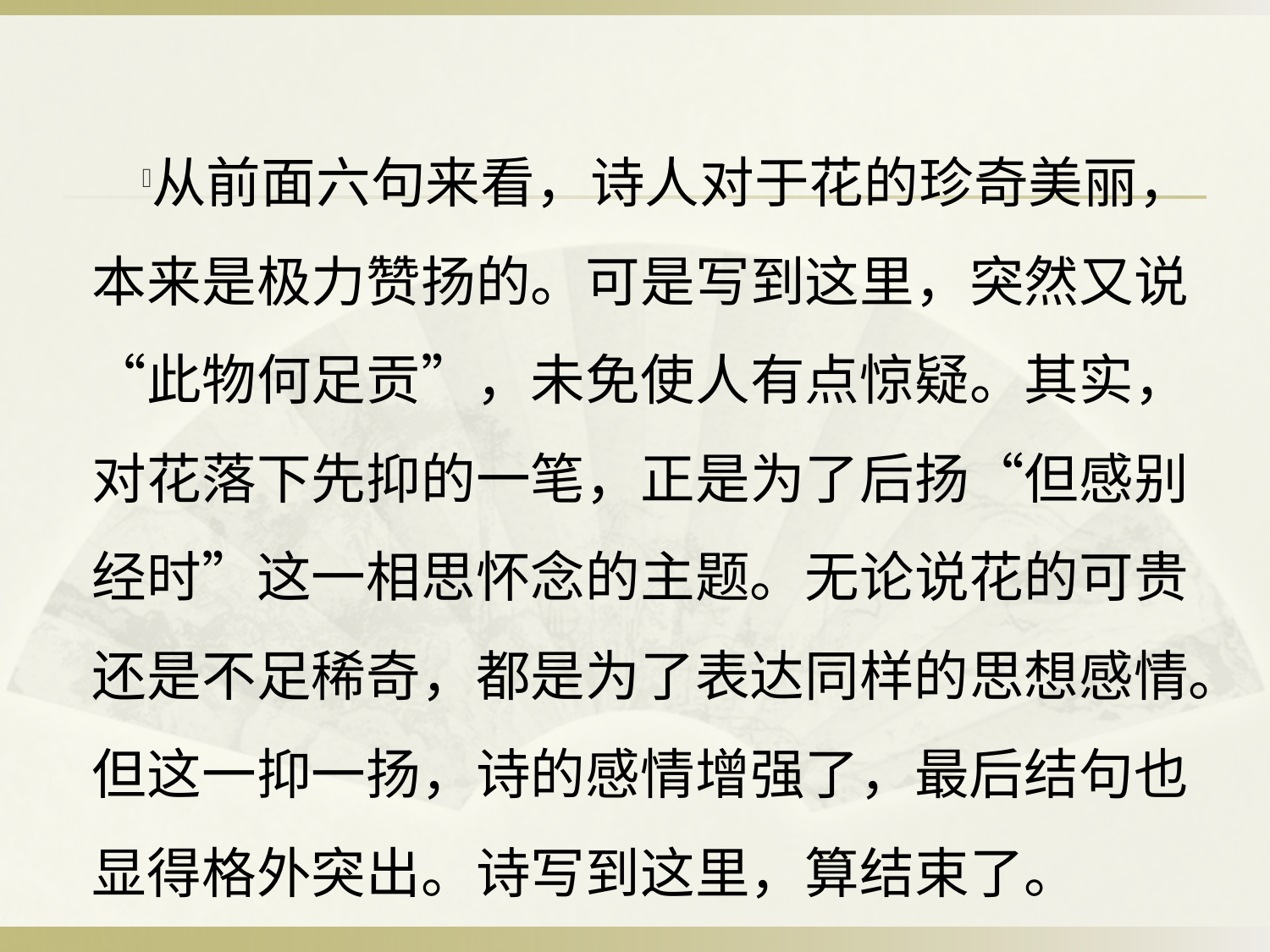

从前面六句来看，诗人对于花的珍奇美丽，本来是极力赞扬的。可是写到这里，突然又说“此物何足贡”，未免使人有点惊疑。其实，对花落下先抑的一笔，正是为了后扬“但感别经时”这一相思怀念的主题。无论说花的可贵还是不足稀奇，都是为了表达同样的思想感情。但这一抑一扬，诗的感情增强了，最后结句也显得格外突出。诗写到这里，算结束了。